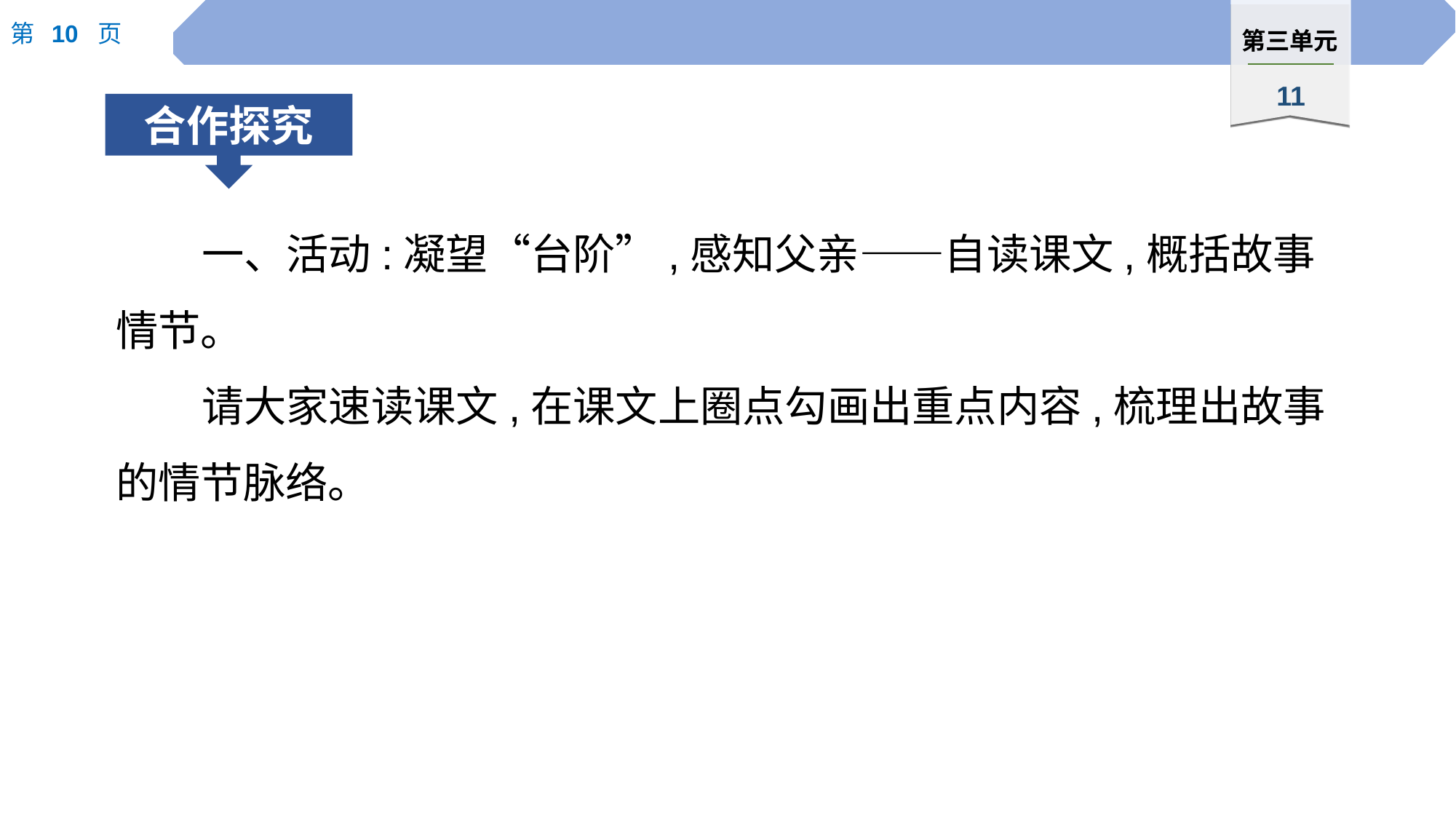

一、活动:凝望“台阶”,感知父亲——自读课文,概括故事情节。
请大家速读课文,在课文上圈点勾画出重点内容,梳理出故事的情节脉络。